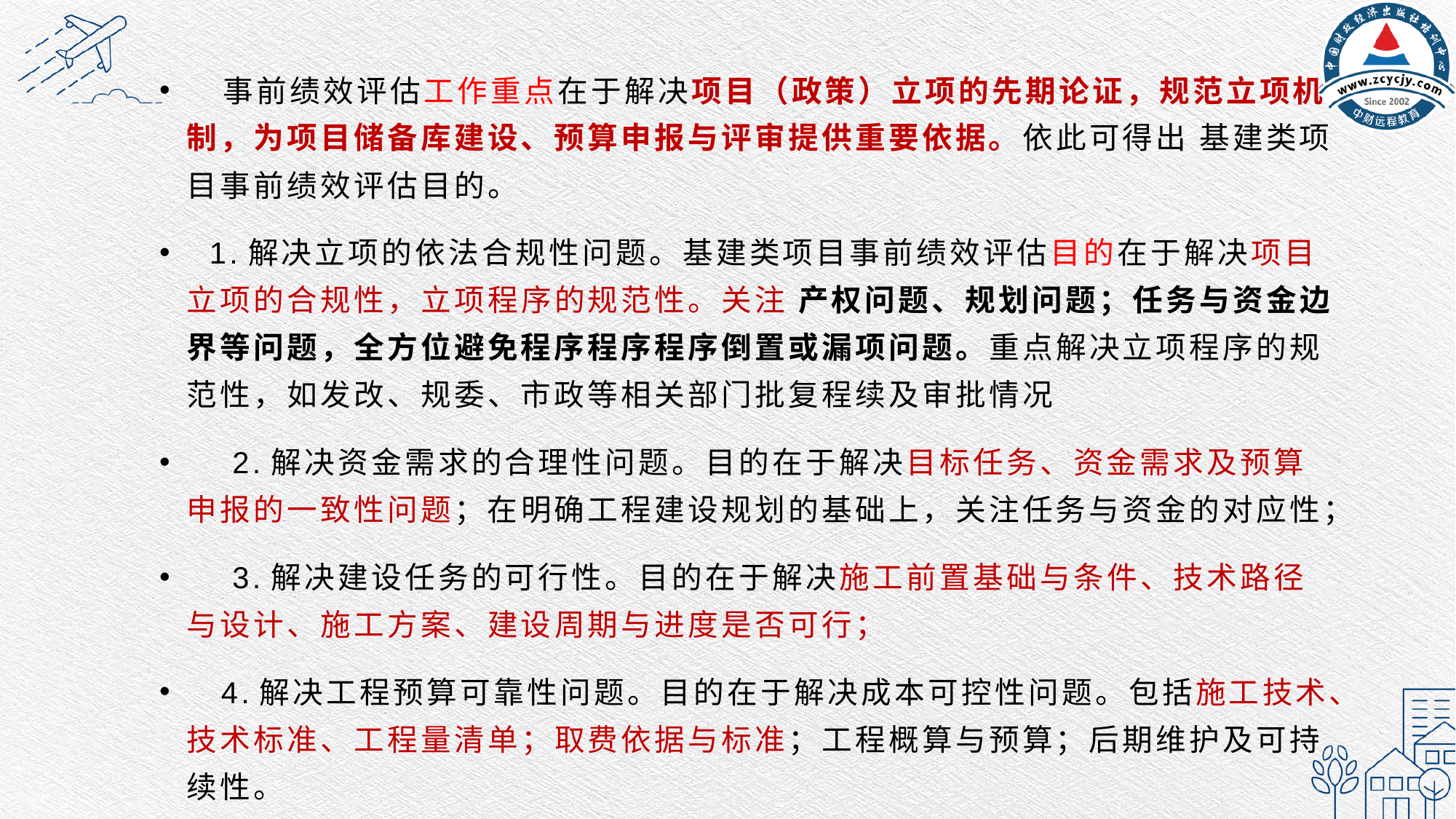

事前绩效评估工作重点在于解决项目（政策）立项的先期论证，规范立项机制，为项目储备库建设、预算申报与评审提供重要依据。依此可得出 基建类项目事前绩效评估目的。
  1.解决立项的依法合规性问题。基建类项目事前绩效评估目的在于解决项目立项的合规性，立项程序的规范性。关注 产权问题、规划问题；任务与资金边界等问题，全方位避免程序程序程序倒置或漏项问题。重点解决立项程序的规范性，如发改、规委、市政等相关部门批复程续及审批情况
    2.解决资金需求的合理性问题。目的在于解决目标任务、资金需求及预算申报的一致性问题；在明确工程建设规划的基础上，关注任务与资金的对应性；
    3.解决建设任务的可行性。目的在于解决施工前置基础与条件、技术路径与设计、施工方案、建设周期与进度是否可行；
   4.解决工程预算可靠性问题。目的在于解决成本可控性问题。包括施工技术、技术标准、工程量清单；取费依据与标准；工程概算与预算；后期维护及可持续性。